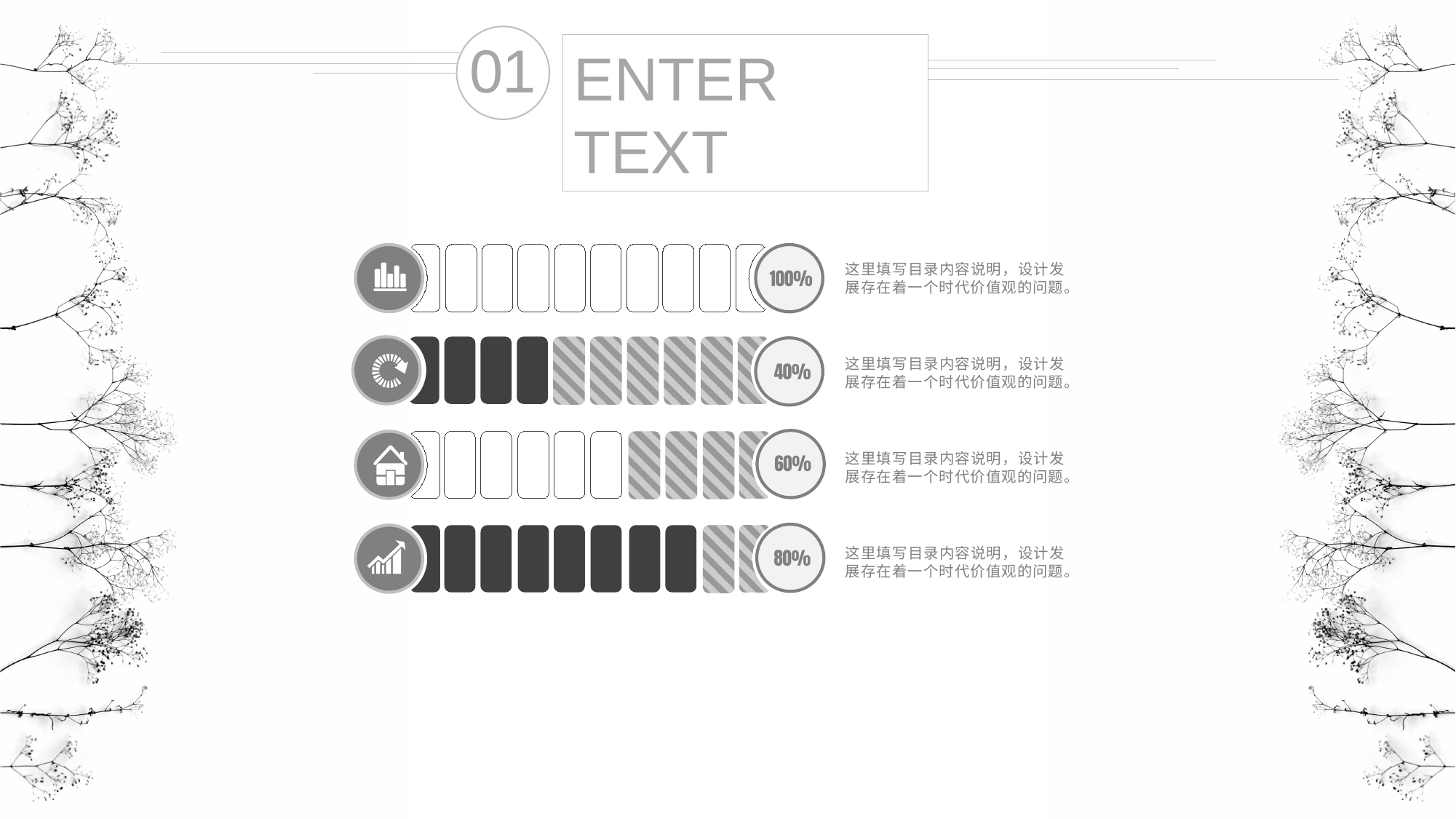

100%
这里填写目录内容说明，设计发展存在着一个时代价值观的问题。

40%
这里填写目录内容说明，设计发展存在着一个时代价值观的问题。

60%

这里填写目录内容说明，设计发展存在着一个时代价值观的问题。

80%

这里填写目录内容说明，设计发展存在着一个时代价值观的问题。